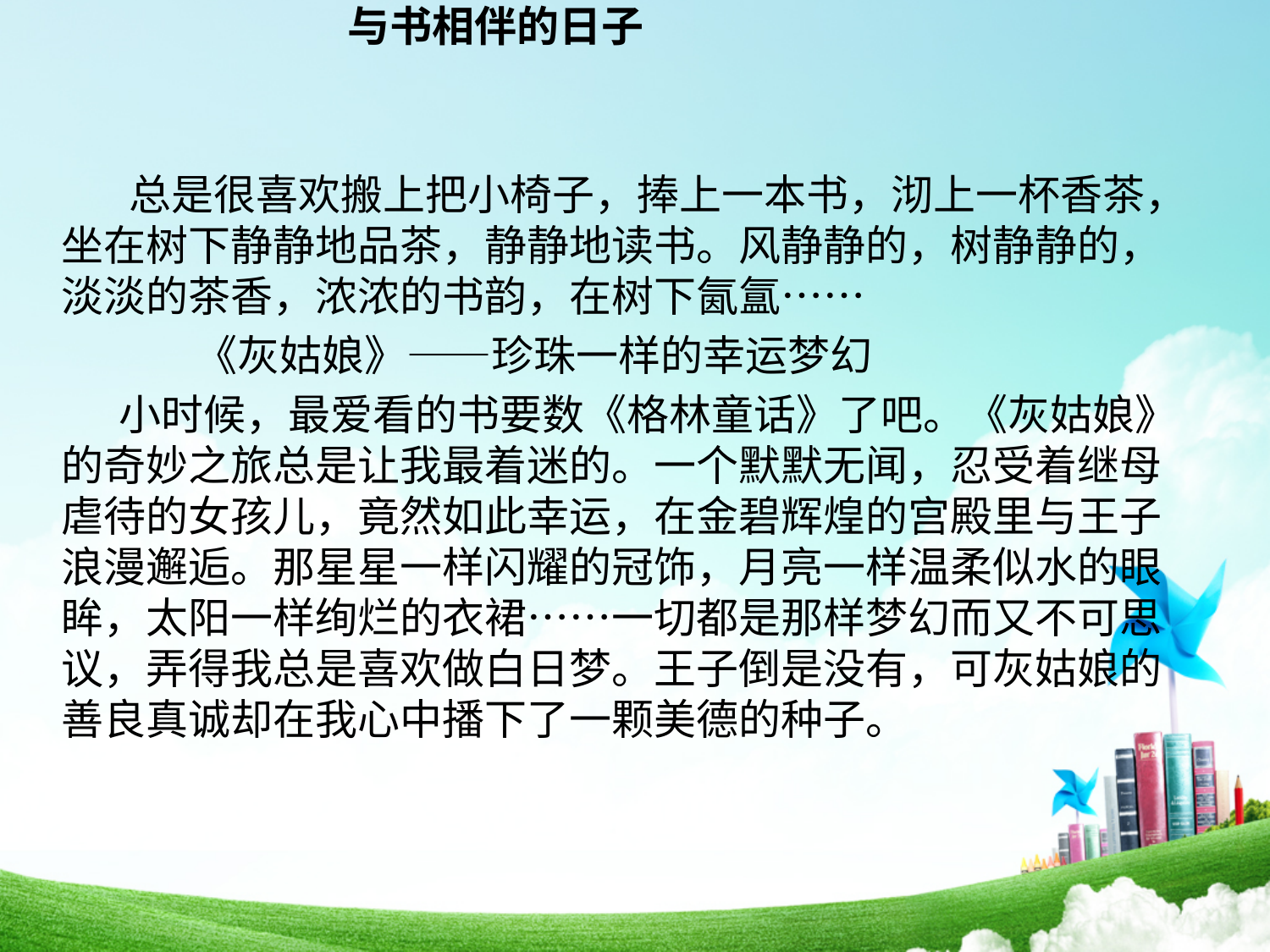

# 与书相伴的日子
      总是很喜欢搬上把小椅子，捧上一本书，沏上一杯香茶，坐在树下静静地品茶，静静地读书。风静静的，树静静的，淡淡的茶香，浓浓的书韵，在树下氤氲……
             《灰姑娘》——珍珠一样的幸运梦幻
     小时候，最爱看的书要数《格林童话》了吧。《灰姑娘》的奇妙之旅总是让我最着迷的。一个默默无闻，忍受着继母虐待的女孩儿，竟然如此幸运，在金碧辉煌的宫殿里与王子浪漫邂逅。那星星一样闪耀的冠饰，月亮一样温柔似水的眼眸，太阳一样绚烂的衣裙……一切都是那样梦幻而又不可思议，弄得我总是喜欢做白日梦。王子倒是没有，可灰姑娘的善良真诚却在我心中播下了一颗美德的种子。